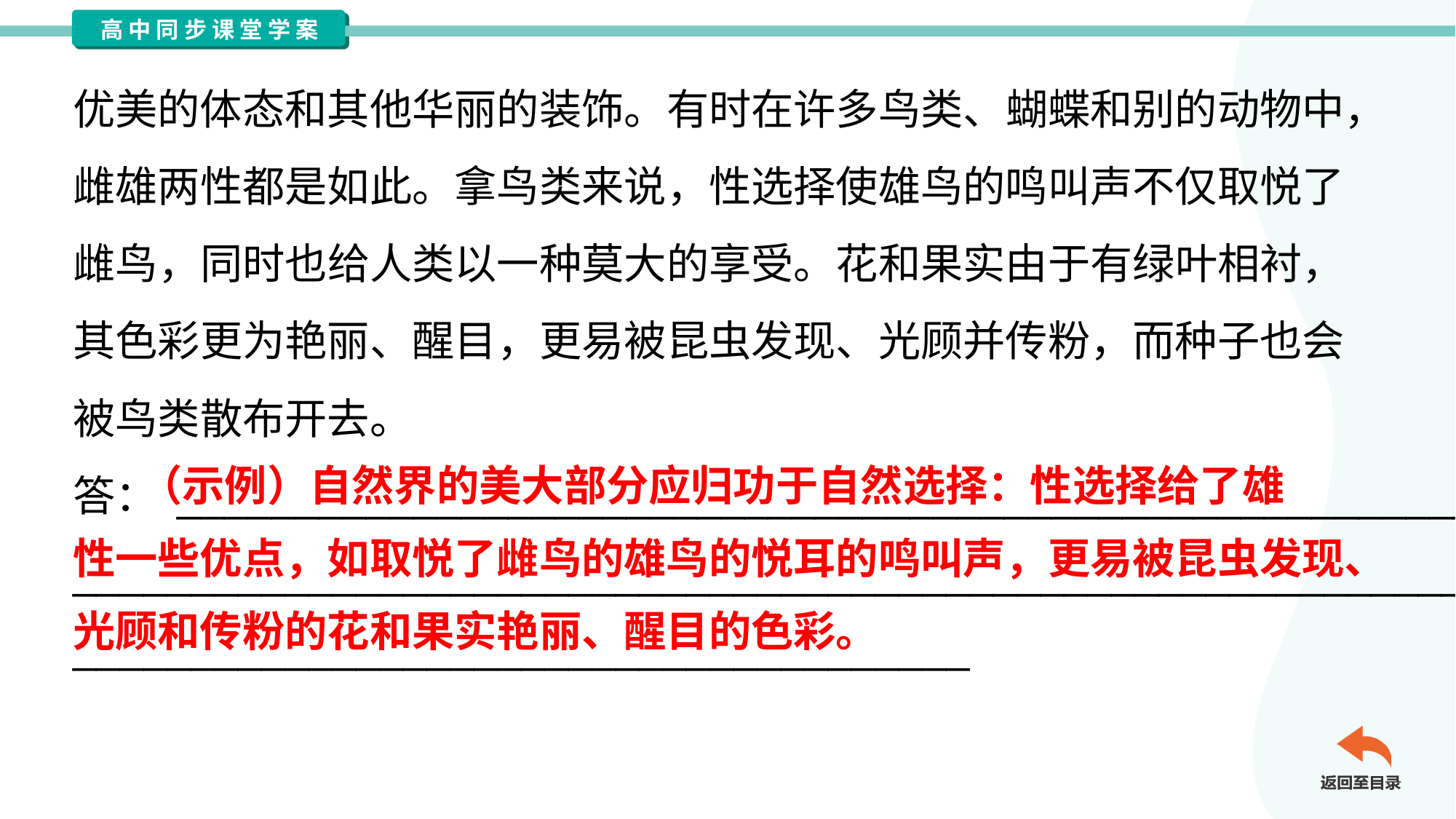

优美的体态和其他华丽的装饰。有时在许多鸟类、蝴蝶和别的动物中，
雌雄两性都是如此。拿鸟类来说，性选择使雄鸟的鸣叫声不仅取悦了
雌鸟，同时也给人类以一种莫大的享受。花和果实由于有绿叶相衬，
其色彩更为艳丽、醒目，更易被昆虫发现、光顾并传粉，而种子也会
被鸟类散布开去。
答： ________________________________________________________
_____________________________________________________________
______________________________________#2.1.2
      （示例）自然界的美大部分应归功于自然选择：性选择给了雄
性一些优点，如取悦了雌鸟的雄鸟的悦耳的鸣叫声，更易被昆虫发现、
光顾和传粉的花和果实艳丽、醒目的色彩。